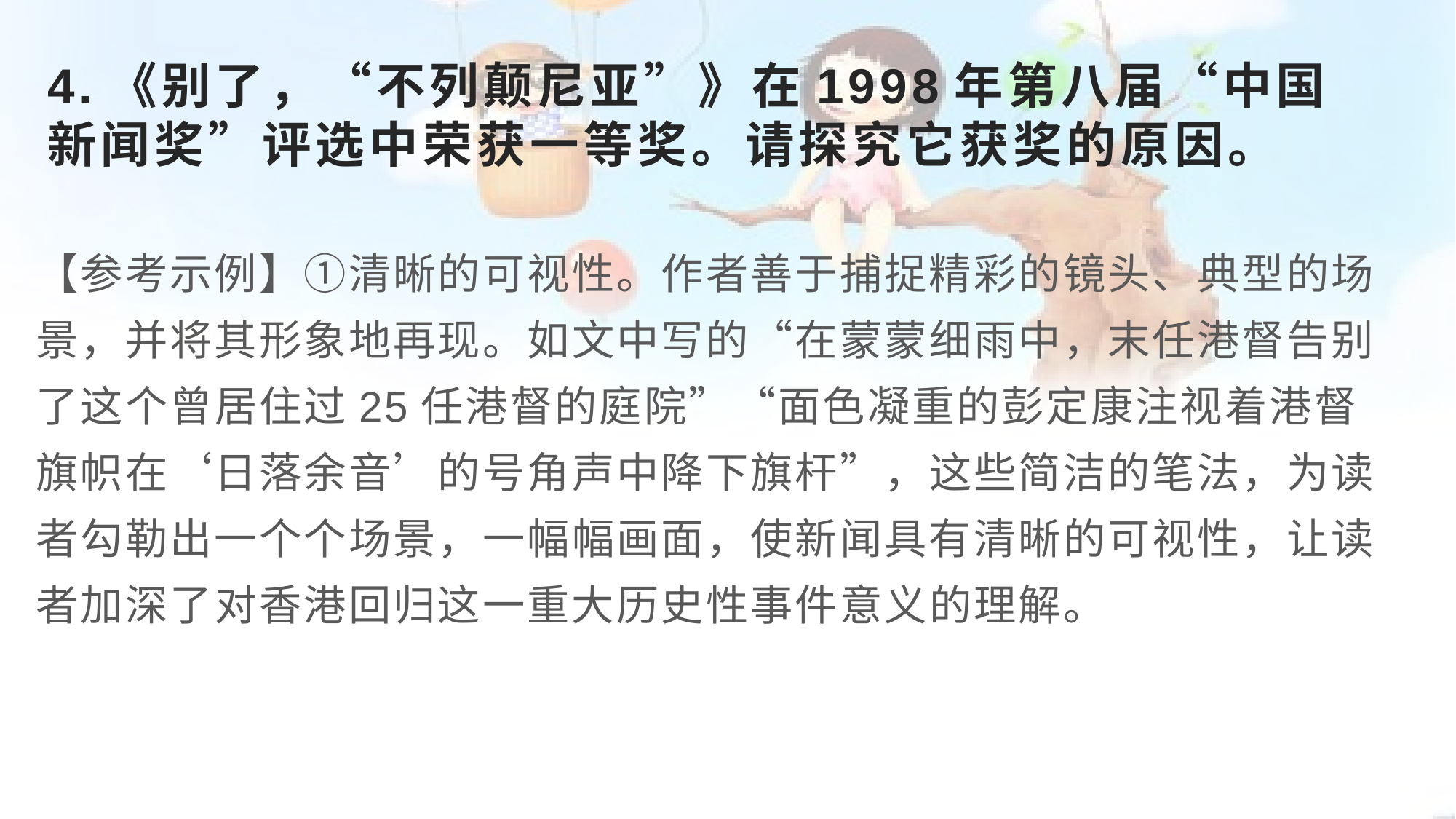

# 4.《别了，“不列颠尼亚”》在1998年第八届“中国新闻奖”评选中荣获一等奖。请探究它获奖的原因。

【参考示例】①清晰的可视性。作者善于捕捉精彩的镜头、典型的场景，并将其形象地再现。如文中写的“在蒙蒙细雨中，末任港督告别了这个曾居住过25任港督的庭院”“面色凝重的彭定康注视着港督旗帜在‘日落余音’的号角声中降下旗杆”，这些简洁的笔法，为读者勾勒出一个个场景，一幅幅画面，使新闻具有清晰的可视性，让读者加深了对香港回归这一重大历史性事件意义的理解。